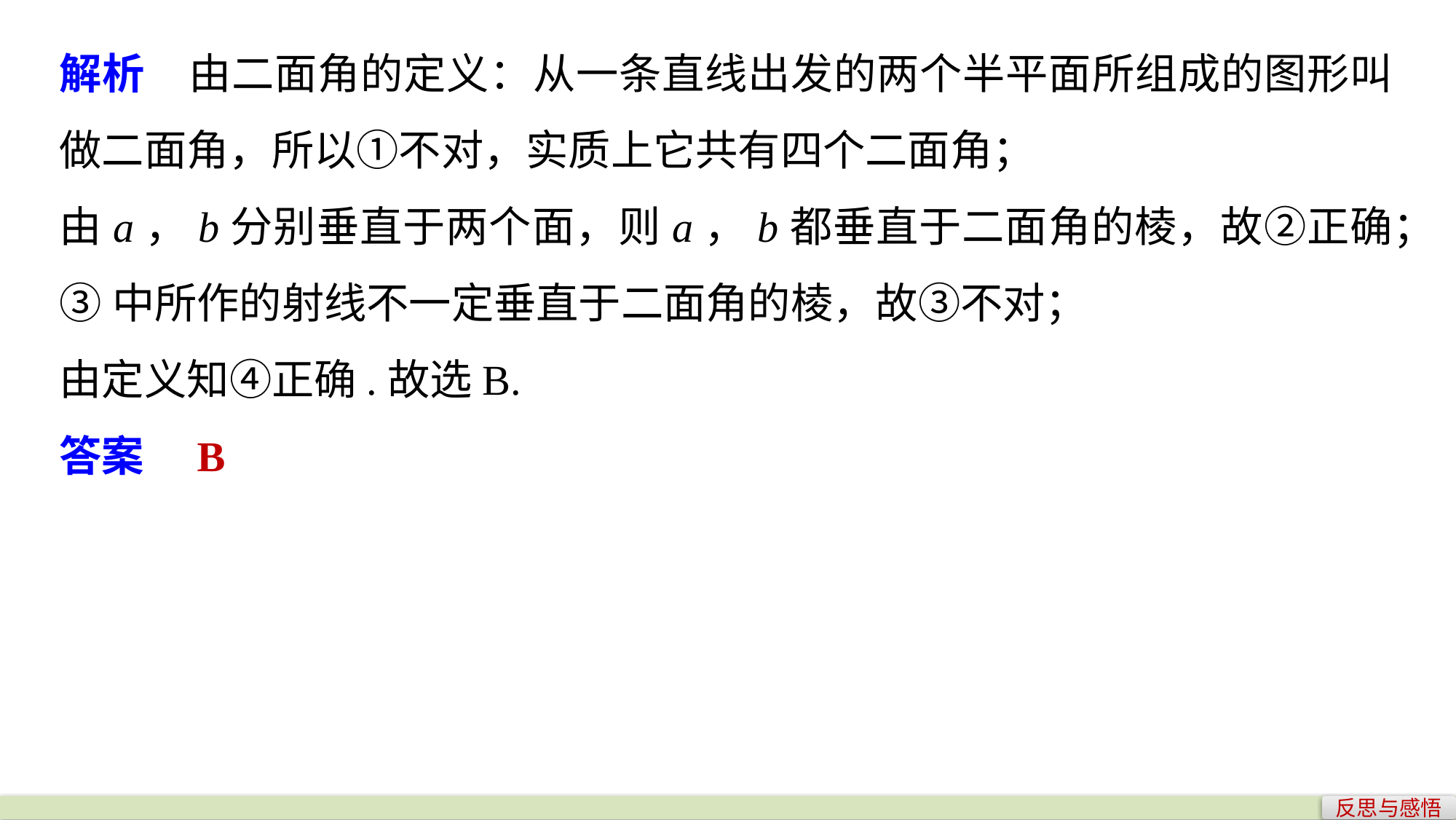

解析　由二面角的定义：从一条直线出发的两个半平面所组成的图形叫做二面角，所以①不对，实质上它共有四个二面角；
由a，b分别垂直于两个面，则a，b都垂直于二面角的棱，故②正确；
③中所作的射线不一定垂直于二面角的棱，故③不对；
由定义知④正确.故选B.
答案　B
反思与感悟